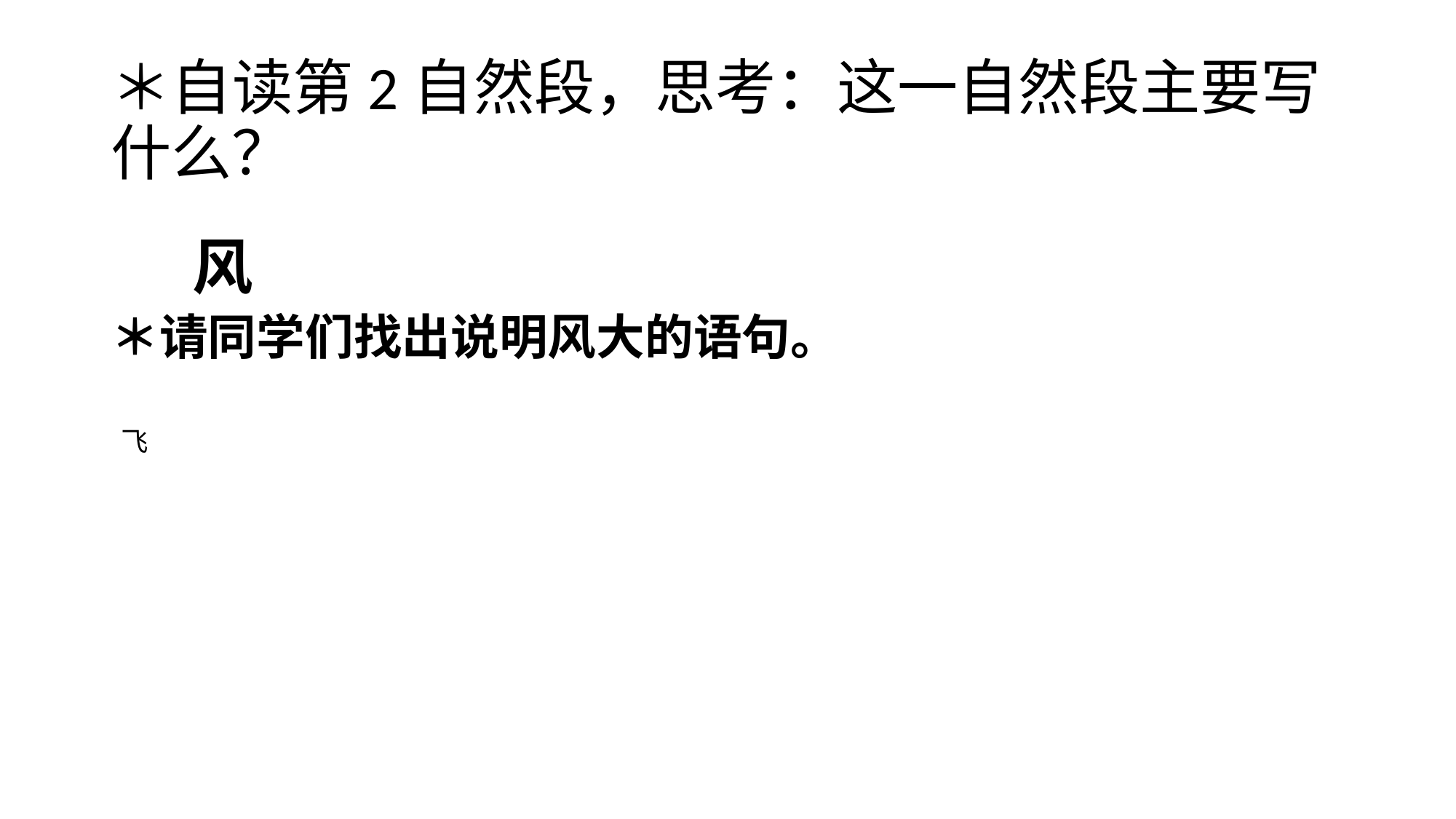

# ＊自读第2自然段，思考：这一自然段主要写什么？
风
＊请同学们找出说明风大的语句。
飞